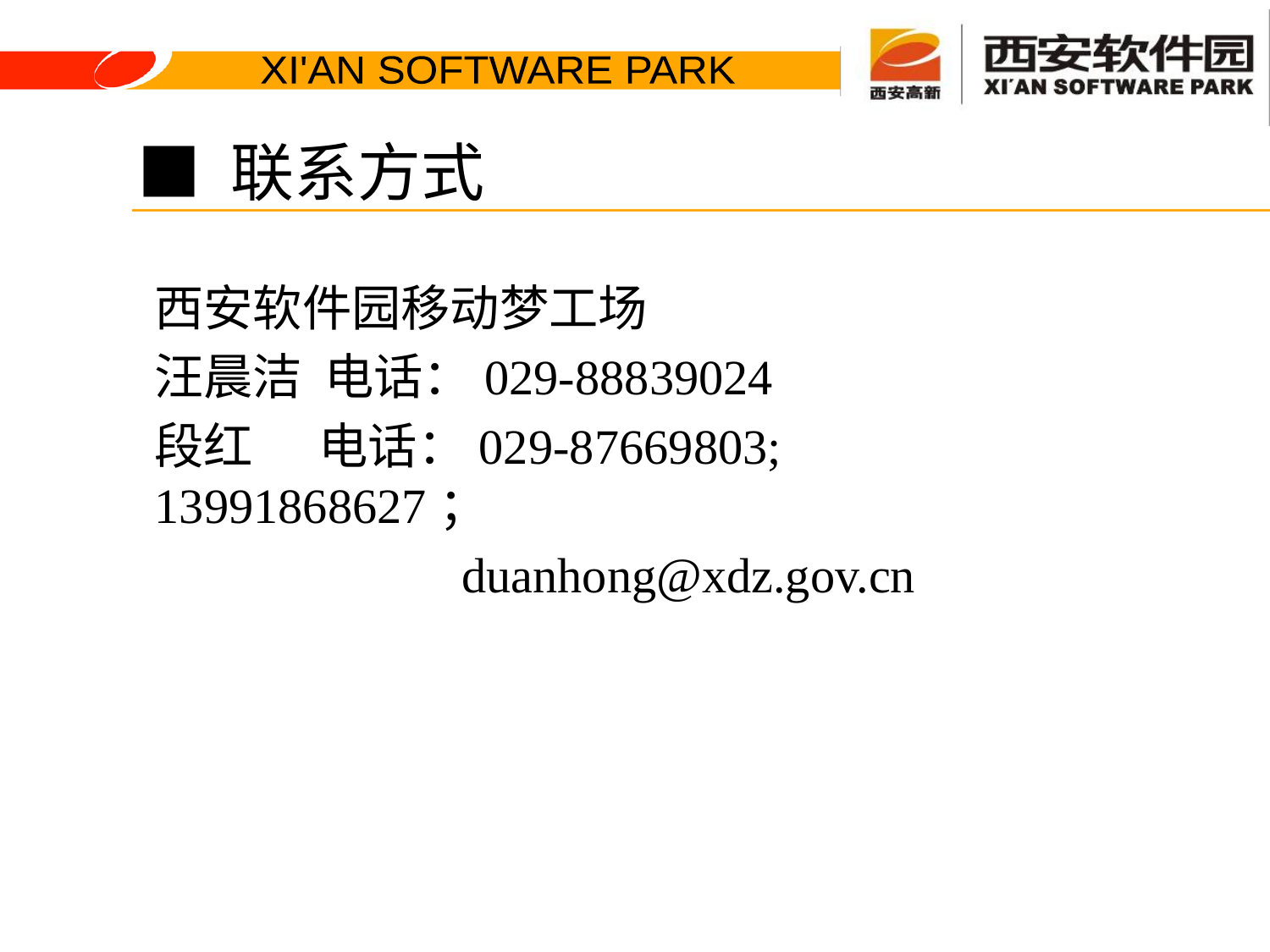

# ■ 联系方式

西安软件园移动梦工场
汪晨洁  电话：029-88839024
段红      电话：029-87669803; 13991868627；
                         duanhong@xdz.gov.cn